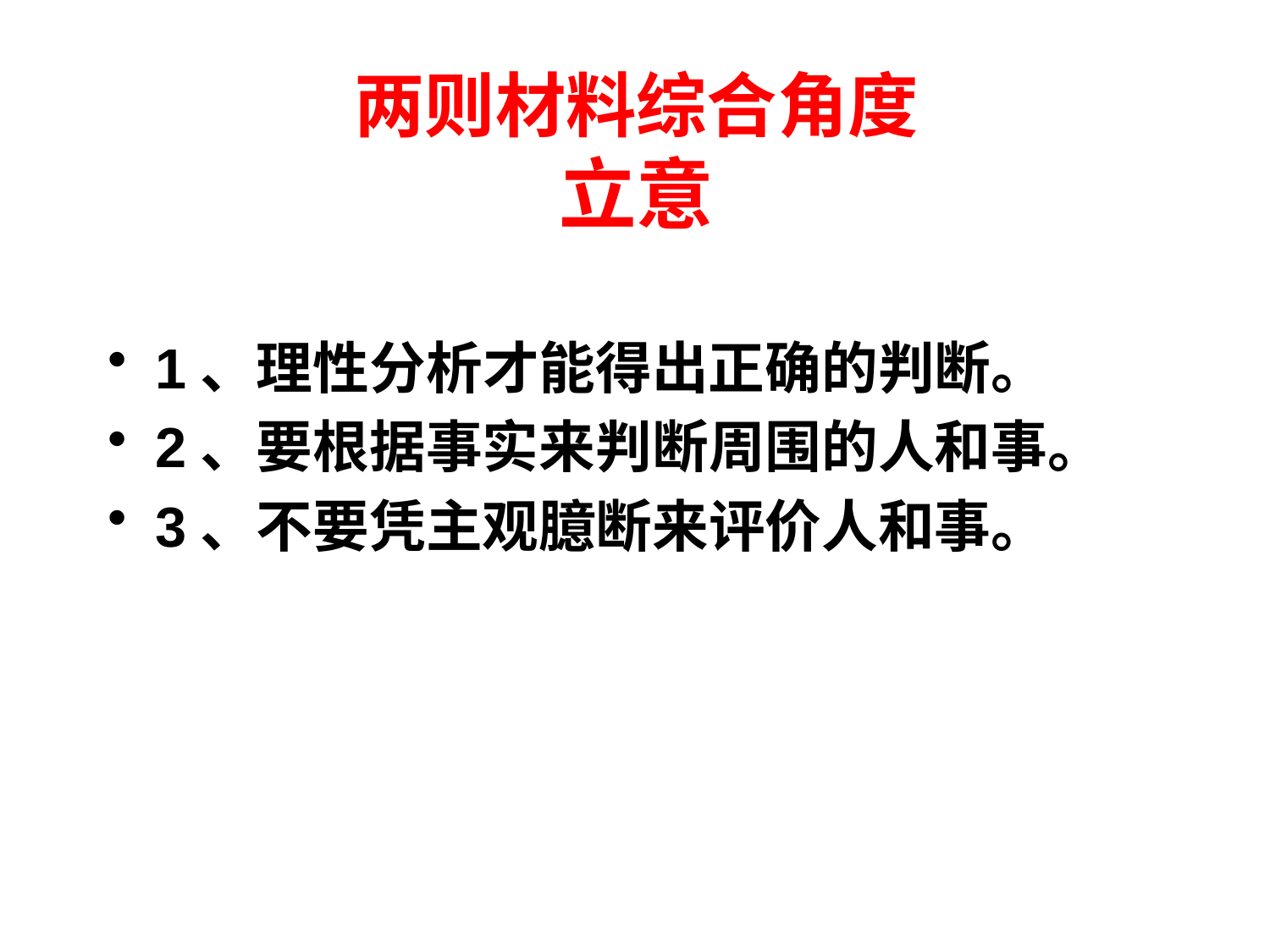

# 两则材料综合角度 立意
1、理性分析才能得出正确的判断。
2、要根据事实来判断周围的人和事。
3、不要凭主观臆断来评价人和事。